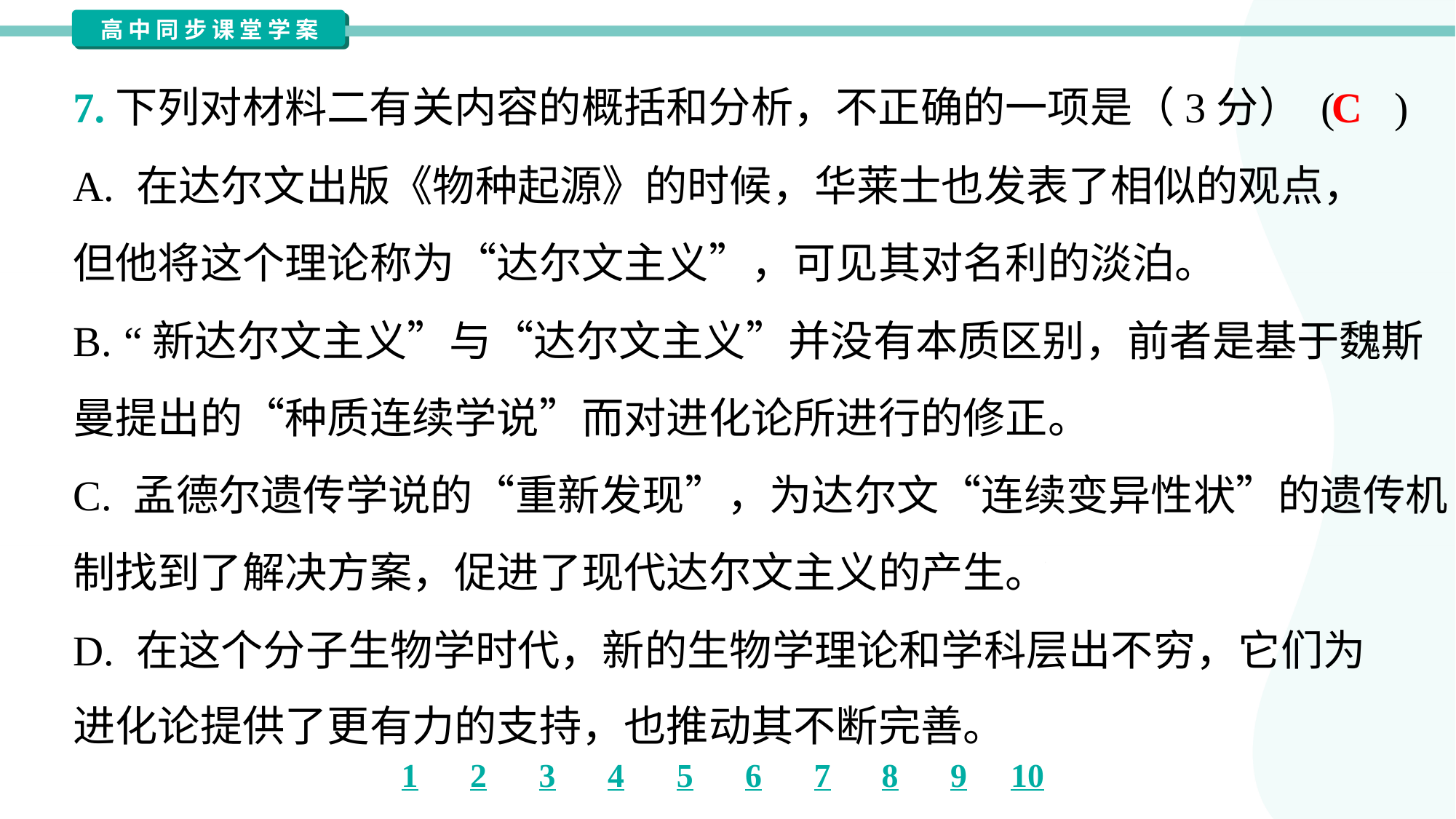

C
7.下列对材料二有关内容的概括和分析，不正确的一项是（3分） (     )
A. 在达尔文出版《物种起源》的时候，华莱士也发表了相似的观点，
但他将这个理论称为“达尔文主义”，可见其对名利的淡泊。
B. “新达尔文主义”与“达尔文主义”并没有本质区别，前者是基于魏斯
曼提出的“种质连续学说”而对进化论所进行的修正。
C. 孟德尔遗传学说的“重新发现”，为达尔文“连续变异性状”的遗传机
制找到了解决方案，促进了现代达尔文主义的产生。
D. 在这个分子生物学时代，新的生物学理论和学科层出不穷，它们为
进化论提供了更有力的支持，也推动其不断完善。